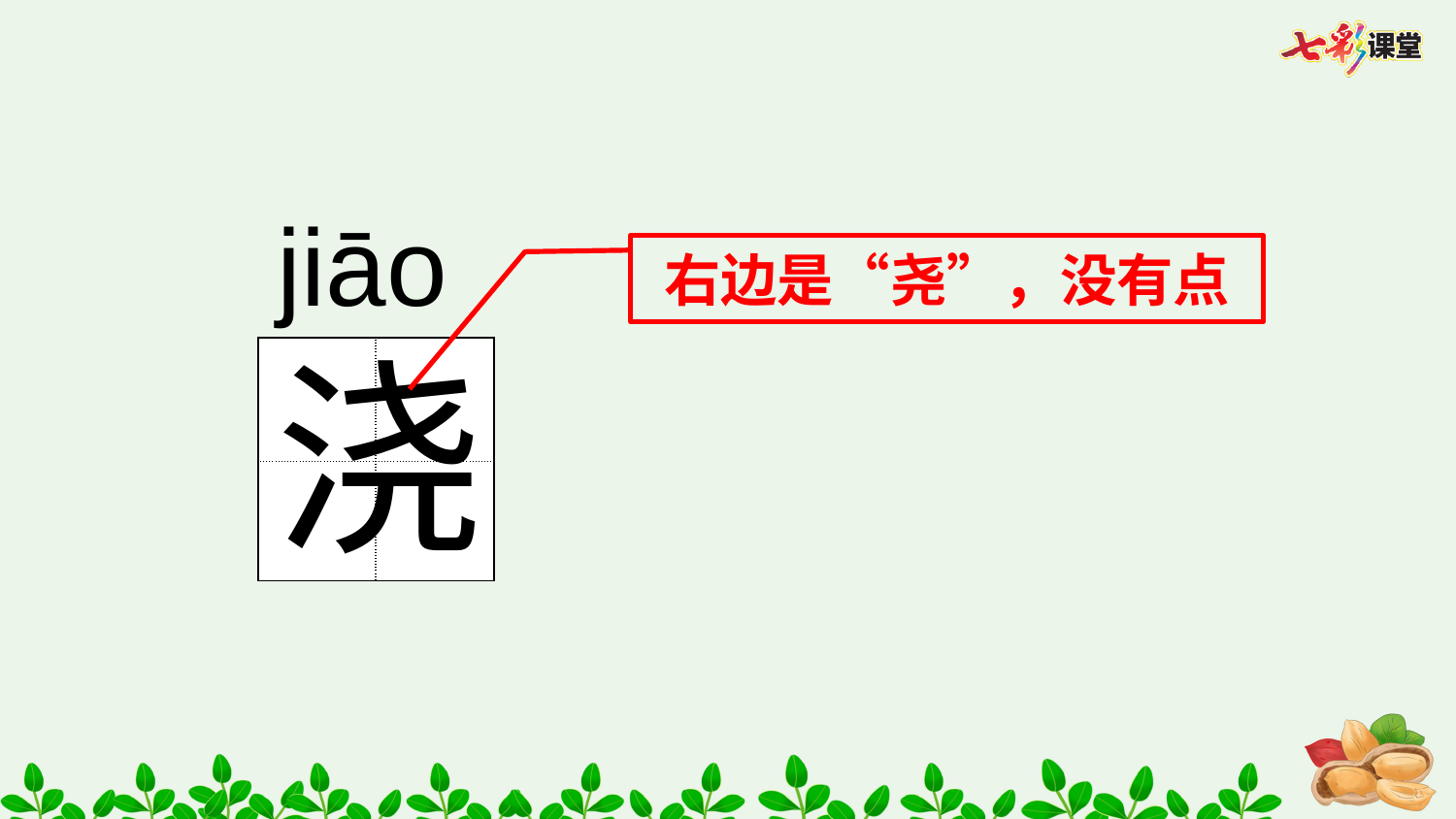

jiāo
右边是“尧”，没有点
浇
|  |  |
| --- | --- |
|  |  |